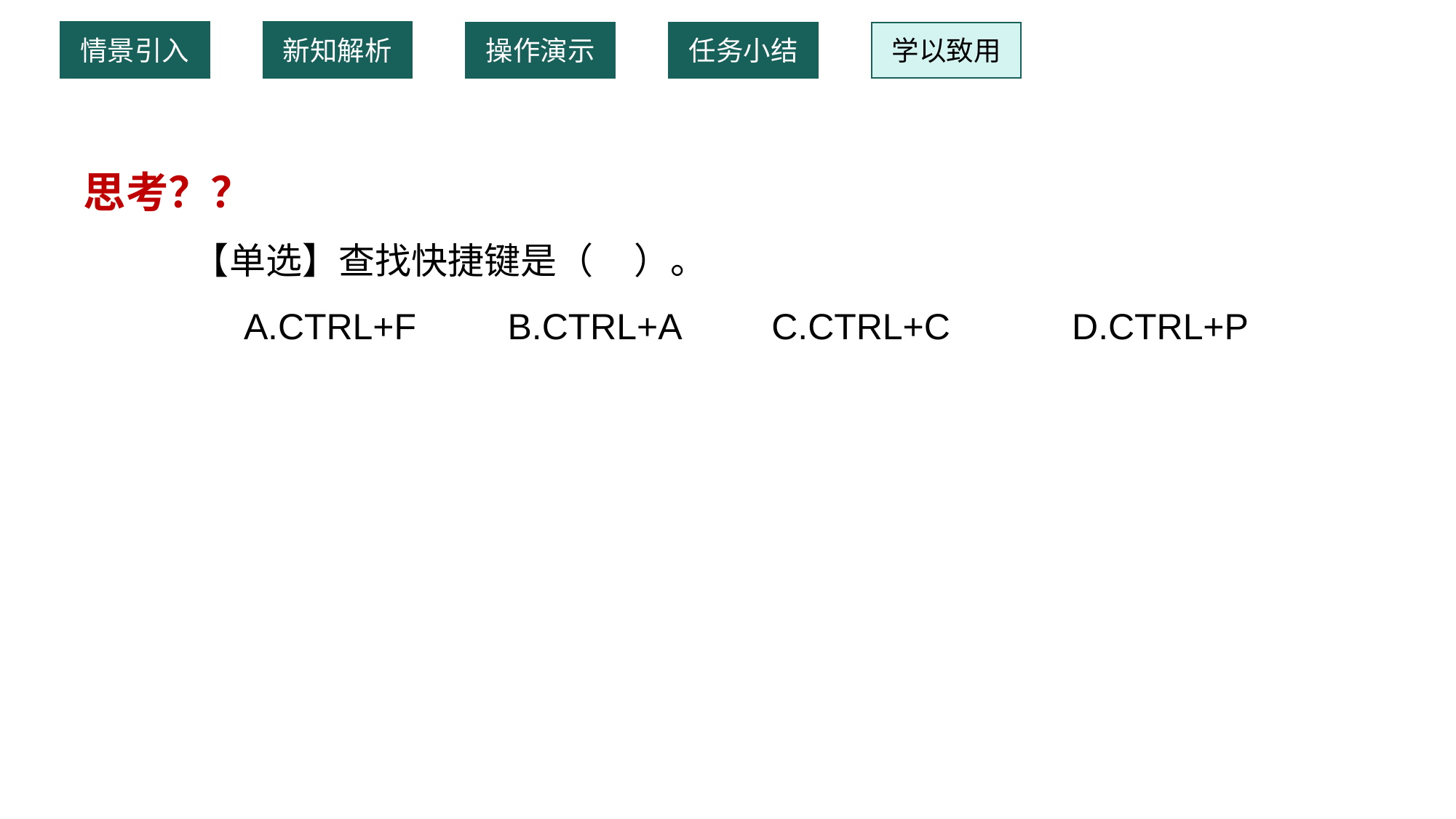

情景引入
新知解析
操作演示
任务小结
学以致用
 思考？？
【单选】查找快捷键是（     ）。     A.CTRL+F         B.CTRL+A         C.CTRL+C            D.CTRL+P